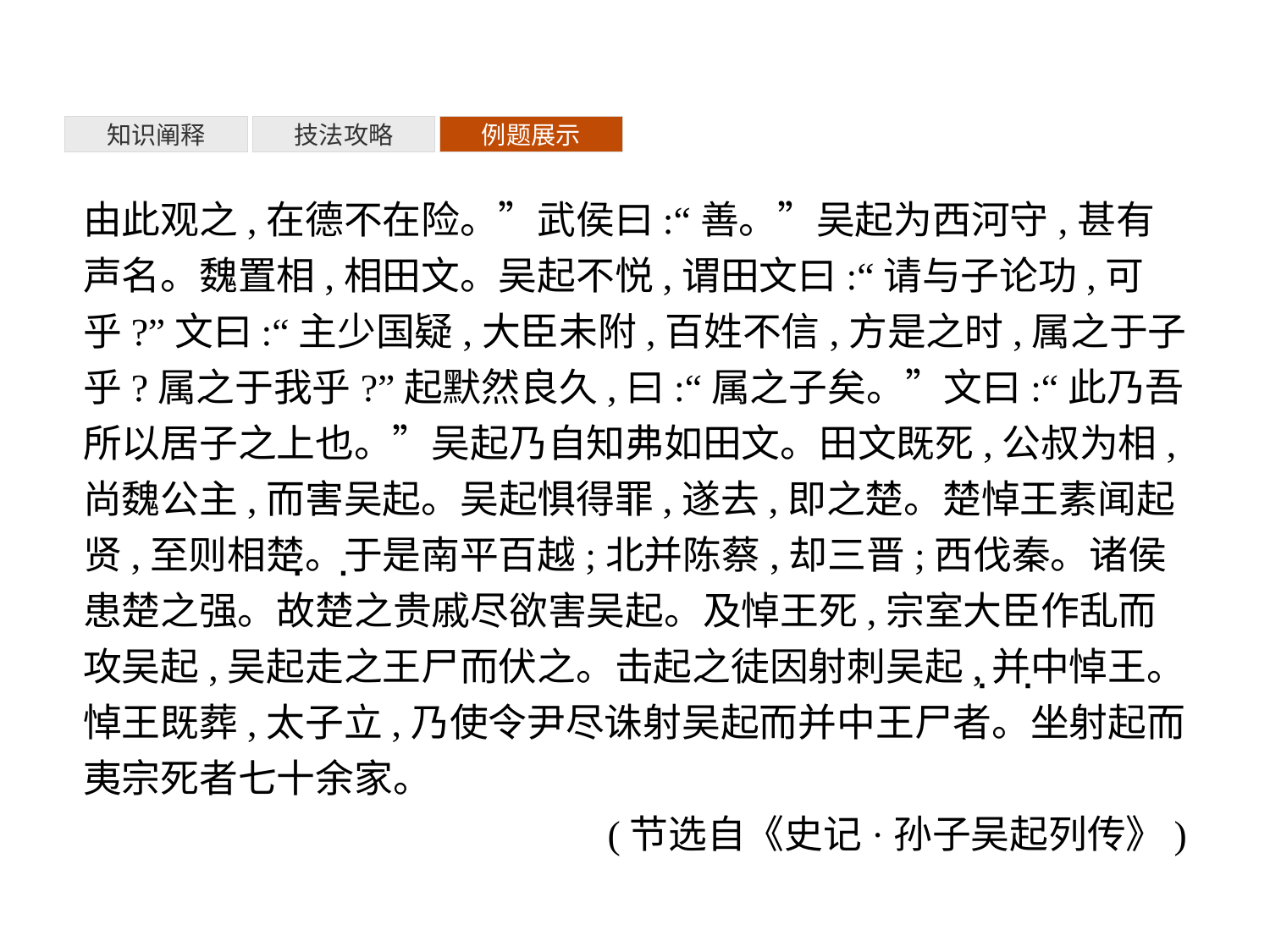

知识阐释
技法攻略
例题展示
由此观之,在德不在险。”武侯曰:“善。”吴起为西河守,甚有声名。魏置相,相田文。吴起不悦,谓田文曰:“请与子论功,可乎?”文曰:“主少国疑,大臣未附,百姓不信,方是之时,属之于子乎?属之于我乎?”起默然良久,曰:“属之子矣。”文曰:“此乃吾所以居子之上也。”吴起乃自知弗如田文。田文既死,公叔为相,尚魏公主,而害吴起。吴起惧得罪,遂去,即之楚。楚悼王素闻起贤,至则相楚。于是南平百越;北并陈蔡,却三晋;西伐秦。诸侯患楚之强。故楚之贵戚尽欲害吴起。及悼王死,宗室大臣作乱而攻吴起,吴起走之王尸而伏之。击起之徒因射刺吴起,并中悼王。悼王既葬,太子立,乃使令尹尽诛射吴起而并中王尸者。坐射起而夷宗死者七十余家。
(节选自《史记·孙子吴起列传》)
·    ·
·    ·